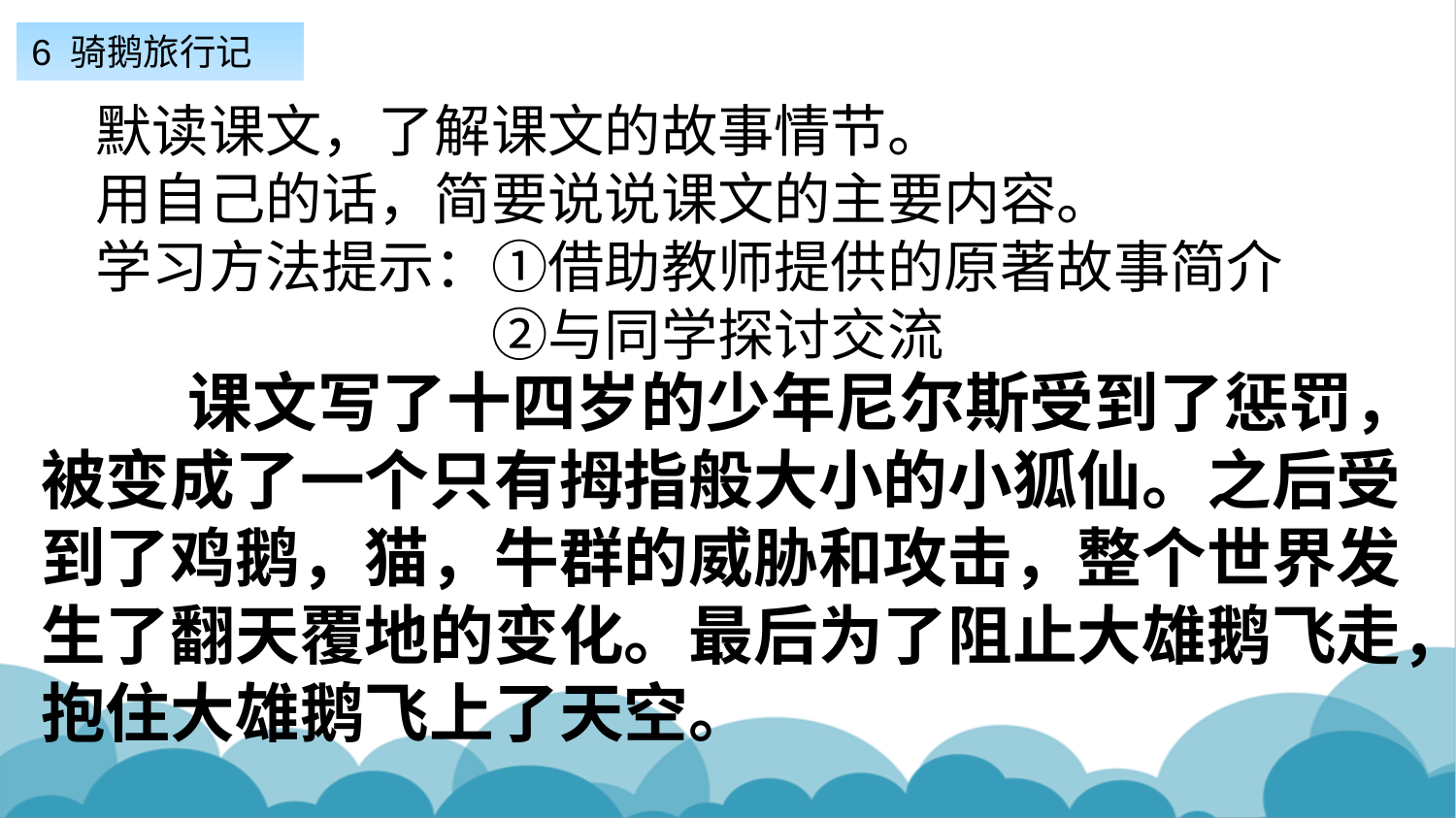

默读课文，了解课文的故事情节。
用自己的话，简要说说课文的主要内容。
学习方法提示：①借助教师提供的原著故事简介
　　　　　　　②与同学探讨交流

         课文写了十四岁的少年尼尔斯受到了惩罚，被变成了一个只有拇指般大小的小狐仙。之后受到了鸡鹅，猫，牛群的威胁和攻击，整个世界发生了翻天覆地的变化。最后为了阻止大雄鹅飞走，抱住大雄鹅飞上了天空。